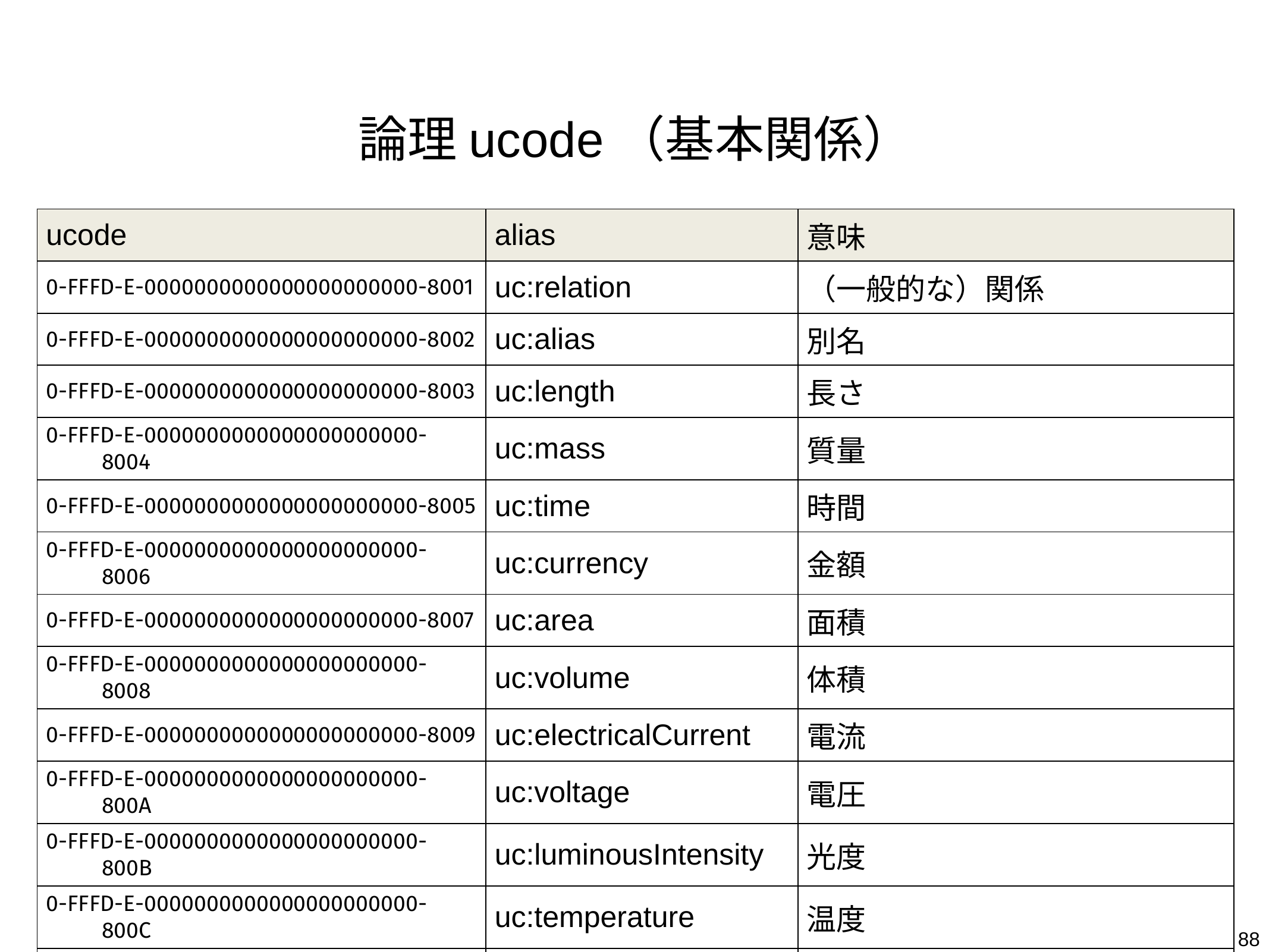

# 論理ucode（基本関係）
| ucode | alias | 意味 |
| --- | --- | --- |
| 0-FFFD-E-0000000000000000000000-8001 | uc:relation | （一般的な）関係 |
| 0-FFFD-E-0000000000000000000000-8002 | uc:alias | 別名 |
| 0-FFFD-E-0000000000000000000000-8003 | uc:length | 長さ |
| 0-FFFD-E-0000000000000000000000-8004 | uc:mass | 質量 |
| 0-FFFD-E-0000000000000000000000-8005 | uc:time | 時間 |
| 0-FFFD-E-0000000000000000000000-8006 | uc:currency | 金額 |
| 0-FFFD-E-0000000000000000000000-8007 | uc:area | 面積 |
| 0-FFFD-E-0000000000000000000000-8008 | uc:volume | 体積 |
| 0-FFFD-E-0000000000000000000000-8009 | uc:electricalCurrent | 電流 |
| 0-FFFD-E-0000000000000000000000-800A | uc:voltage | 電圧 |
| 0-FFFD-E-0000000000000000000000-800B | uc:luminousIntensity | 光度 |
| 0-FFFD-E-0000000000000000000000-800C | uc:temperature | 温度 |
| 0-FFFD-E-0000000000000000000000-800D | uc:humidity | 湿度 |
| 0-FFFD-E-0000000000000000000000-800E | uc:airPressure | 気圧 |
| 0-FFFD-E-0000000000000000000000-800F | uc:weather | 天候 |
88